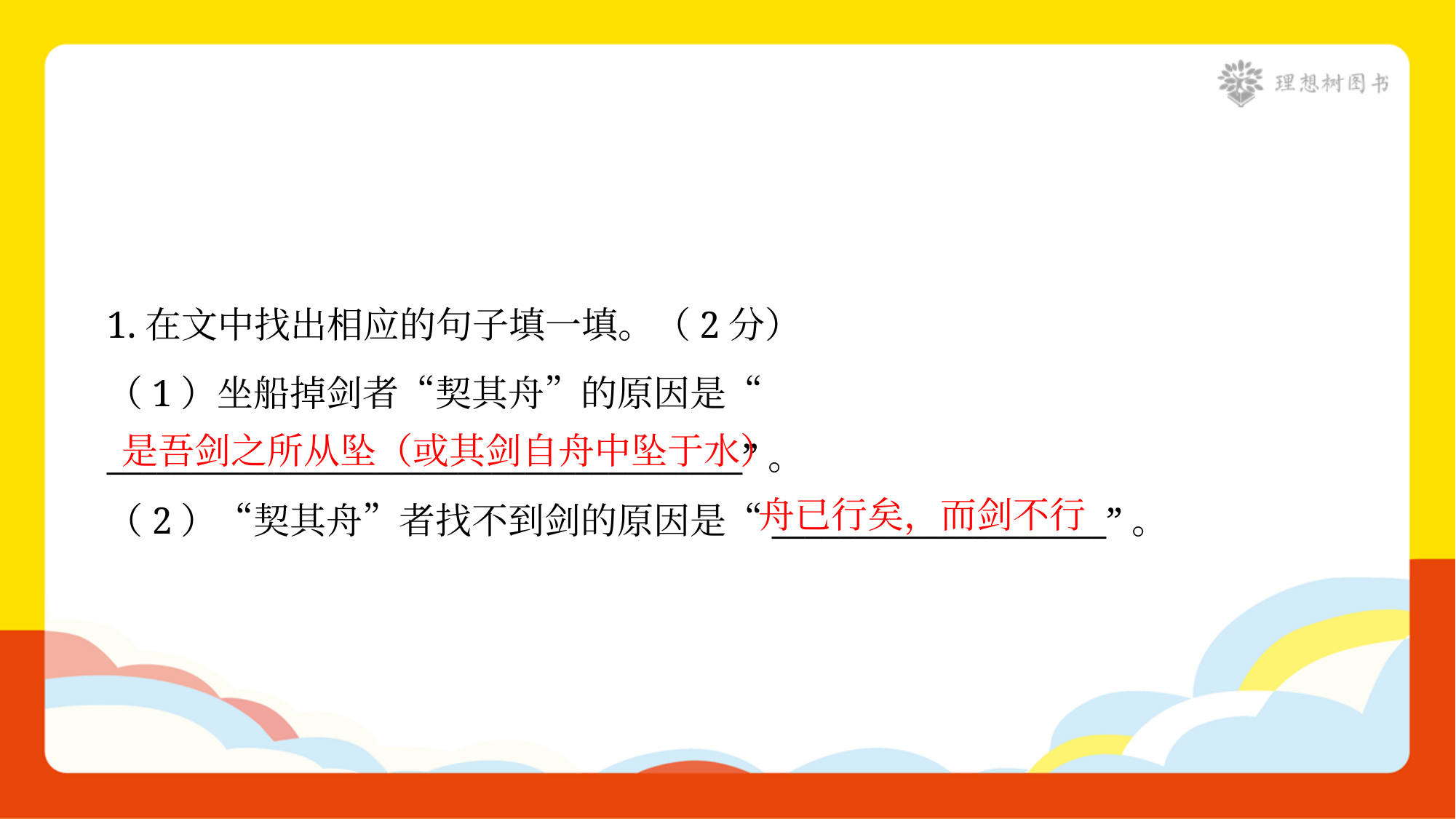

1.在文中找出相应的句子填一填。（2分）
（1）坐船掉剑者“契其舟”的原因是“
______________________________________”。
是吾剑之所从坠（或其剑自舟中坠于水）
舟已行矣，而剑不行
（2）“契其舟”者找不到剑的原因是“____________________”。